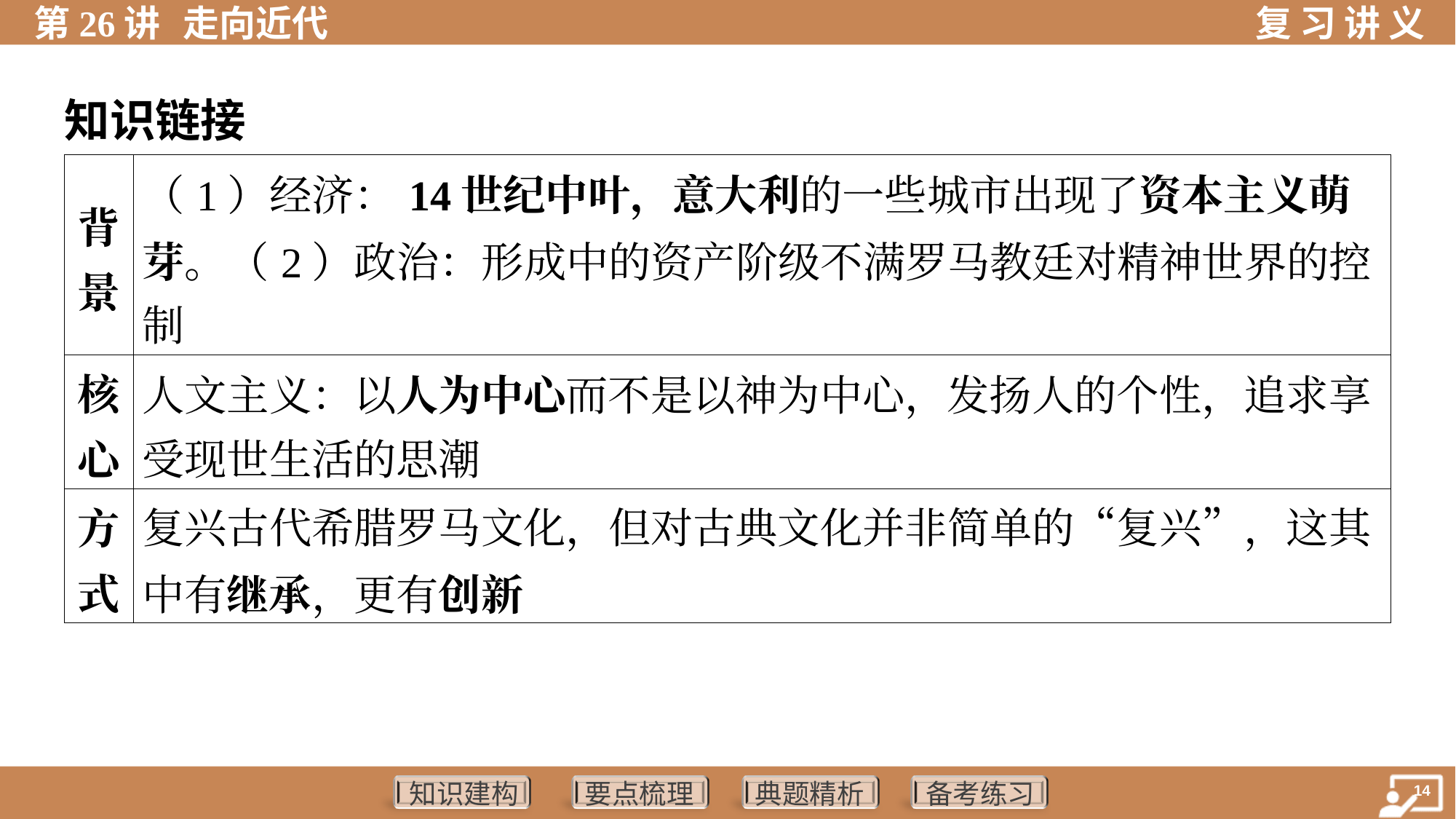

知识链接
| 背 景 | （1）经济：14世纪中叶，意大利的一些城市出现了资本主义萌 芽。（2）政治：形成中的资产阶级不满罗马教廷对精神世界的控 制 |  |  |  |
| --- | --- | --- | --- | --- |
| 核 心 | 人文主义：以人为中心而不是以神为中心，发扬人的个性，追求享 受现世生活的思潮 |  |  |  |
| 方 式 | 复兴古代希腊罗马文化，但对古典文化并非简单的“复兴”，这其中有继承，更有创新 |  |  |  |